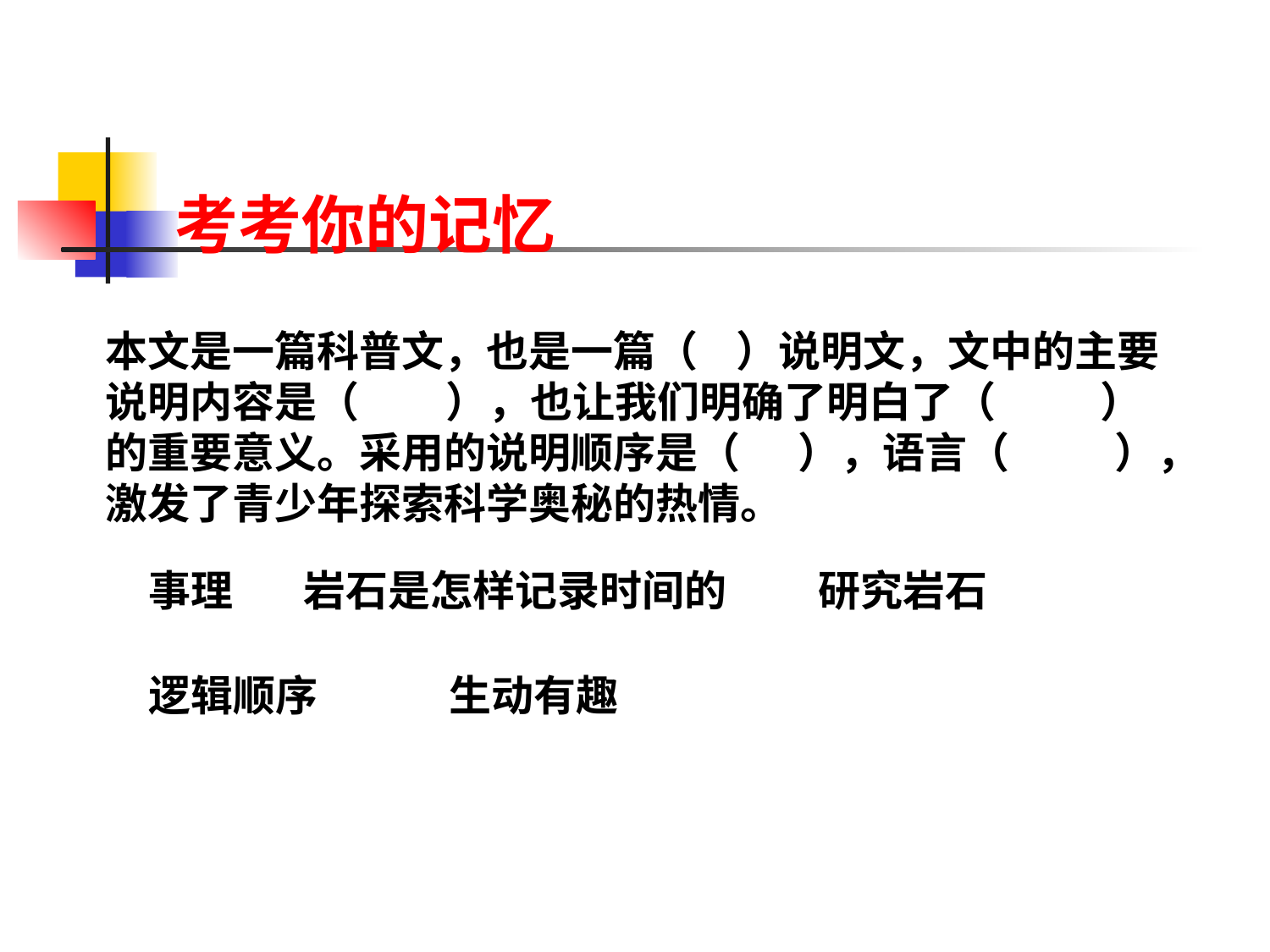

考考你的记忆
本文是一篇科普文，也是一篇（    ）说明文，文中的主要说明内容是（         ），也让我们明确了明白了（           ）的重要意义。采用的说明顺序是（      ），语言（           ），激发了青少年探索科学奥秘的热情。
事理
岩石是怎样记录时间的
研究岩石
逻辑顺序
生动有趣